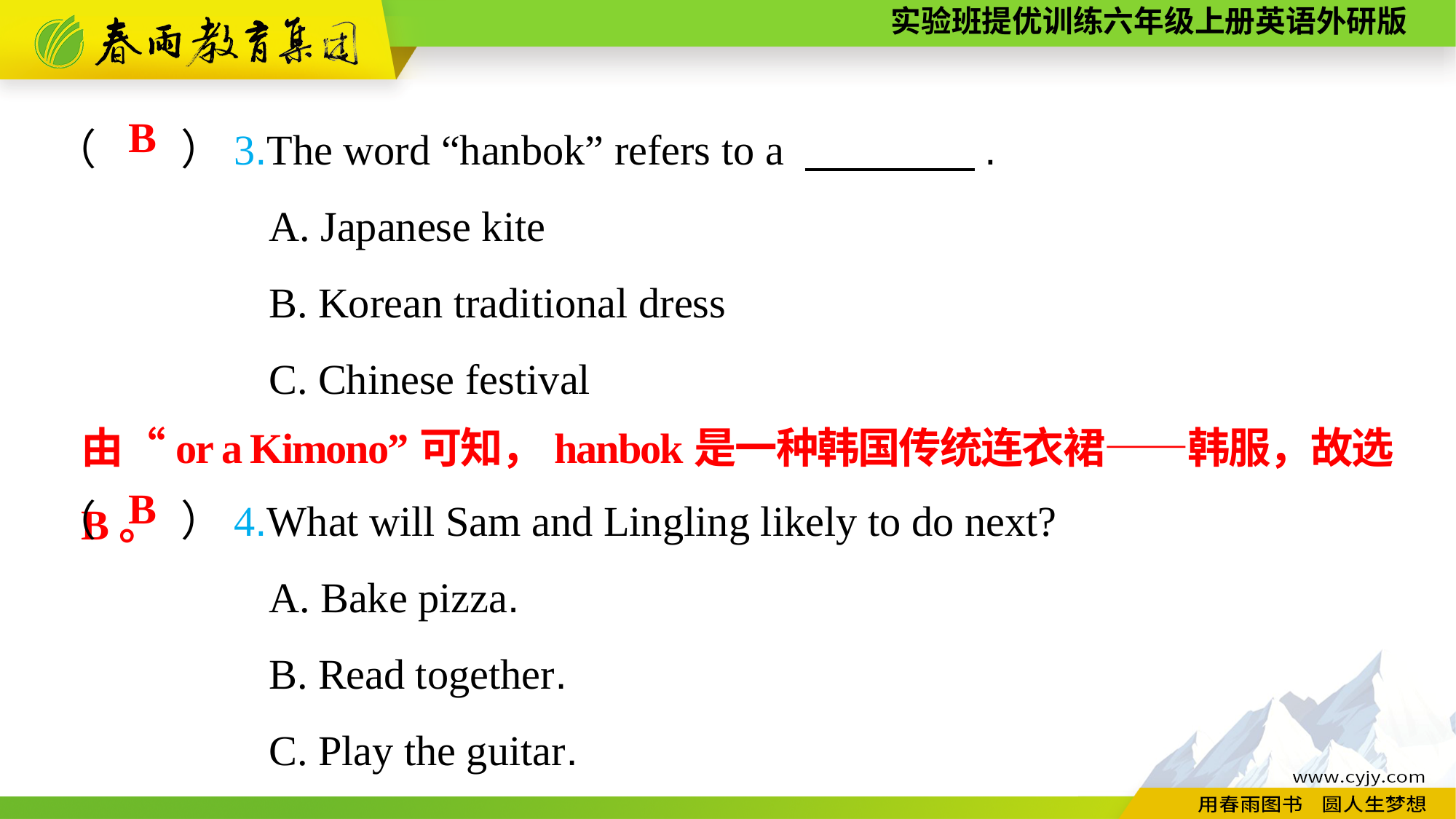

（　　）3.The word “hanbok” refers to a 　　　　.
A. Japanese kite
B. Korean traditional dress
C. Chinese festival
B
由“or a Kimono”可知，hanbok是一种韩国传统连衣裙——韩服，故选B。
（　　）4.What will Sam and Lingling likely to do next?
A. Bake pizza.
B. Read together.
C. Play the guitar.
B